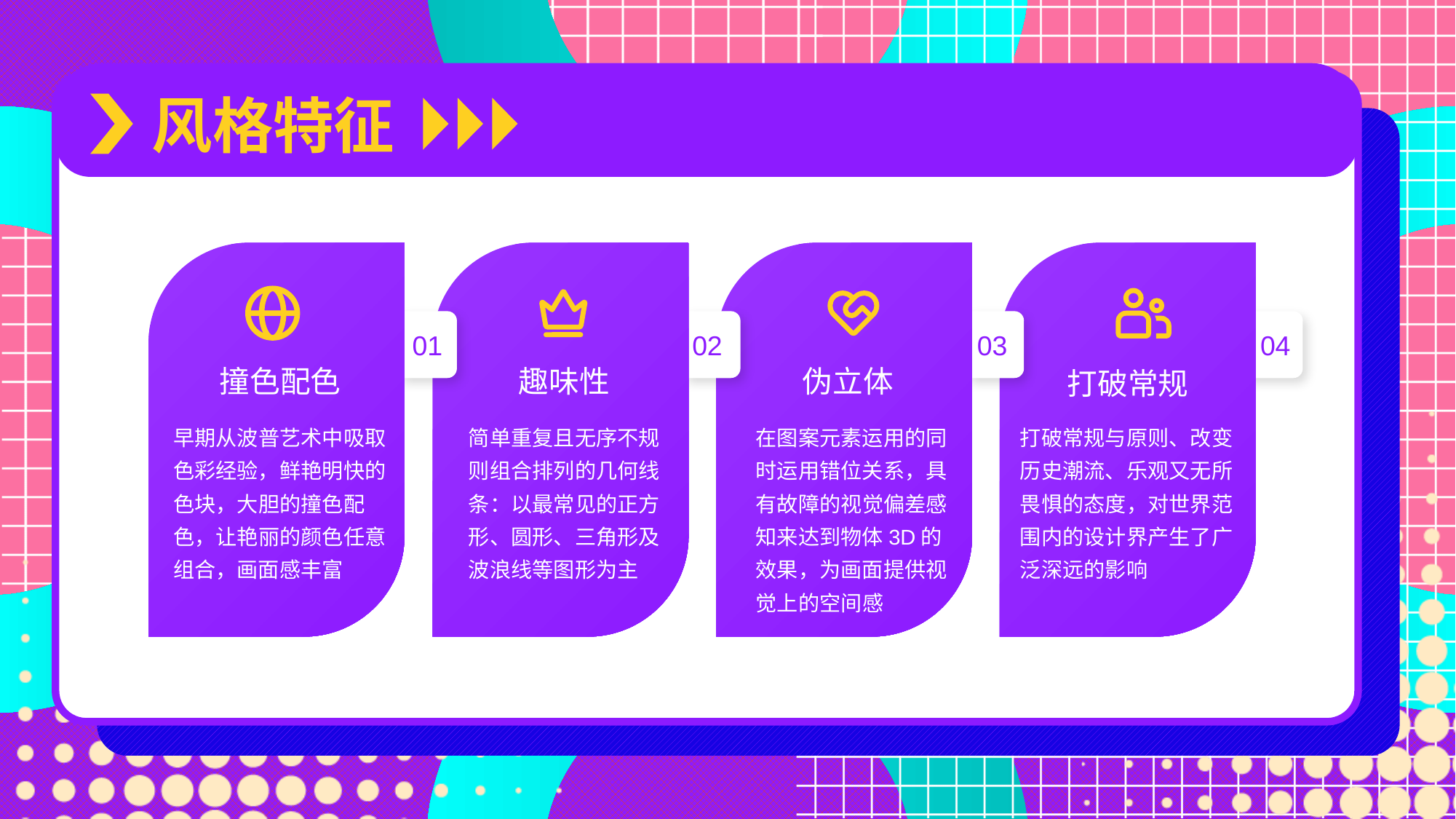

风格特征

01
02
03
04
撞色配色
趣味性
伪立体
打破常规
早期从波普艺术中吸取色彩经验，鲜艳明快的色块，大胆的撞色配色，让艳丽的颜色任意组合，画面感丰富
简单重复且无序不规则组合排列的几何线条：以最常见的正方形、圆形、三角形及波浪线等图形为主
在图案元素运用的同时运用错位关系，具有故障的视觉偏差感知来达到物体3D的效果，为画面提供视觉上的空间感
打破常规与原则、改变历史潮流、乐观又无所畏惧的态度，对世界范围内的设计界产生了广泛深远的影响